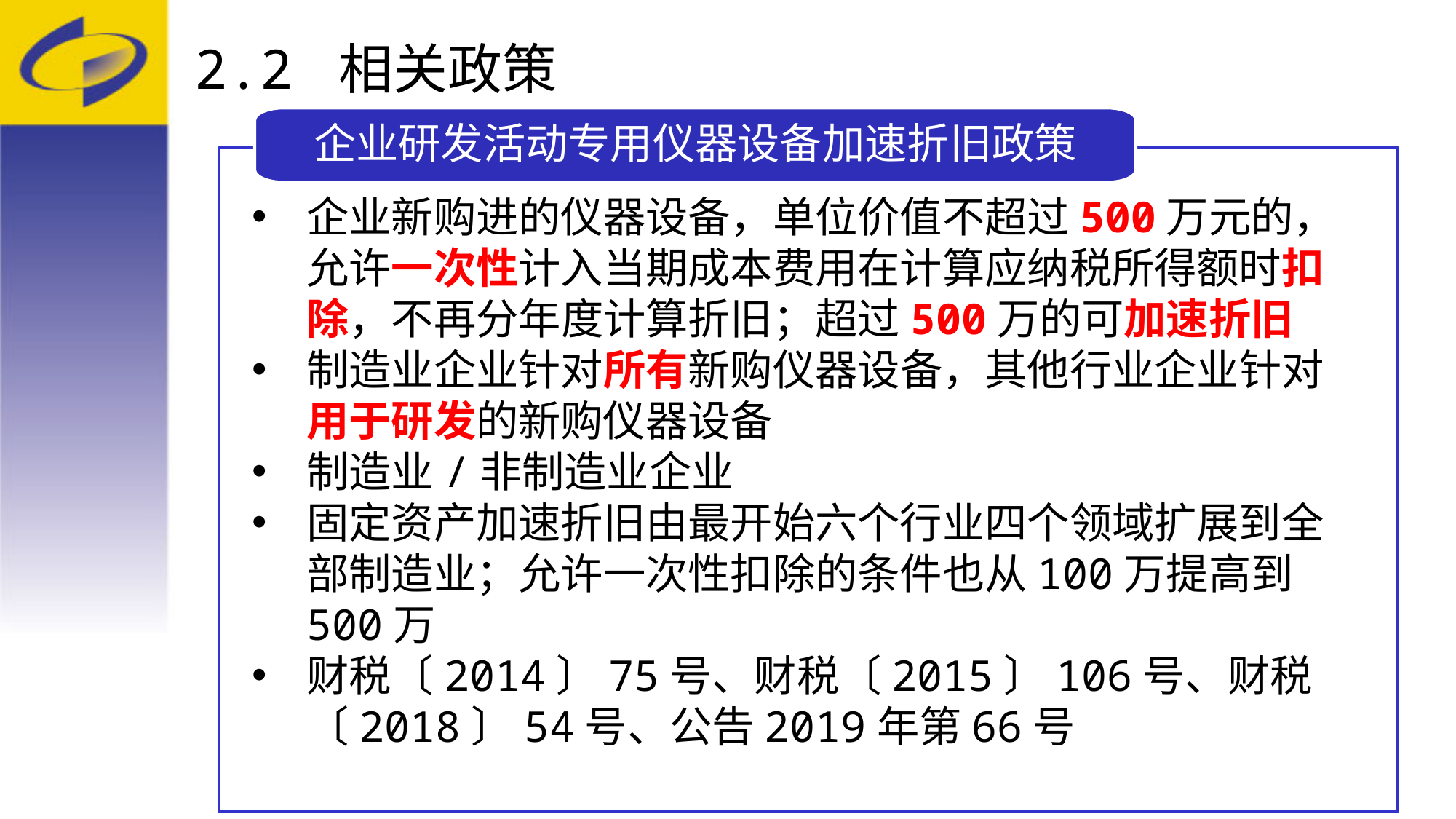

# 2.2 相关政策
企业研发活动专用仪器设备加速折旧政策
企业新购进的仪器设备，单位价值不超过500万元的，允许一次性计入当期成本费用在计算应纳税所得额时扣除，不再分年度计算折旧；超过500万的可加速折旧
制造业企业针对所有新购仪器设备，其他行业企业针对用于研发的新购仪器设备
制造业/非制造业企业
固定资产加速折旧由最开始六个行业四个领域扩展到全部制造业；允许一次性扣除的条件也从100万提高到500万
财税〔2014〕75号、财税〔2015〕106号、财税〔2018〕54号、公告2019年第66号